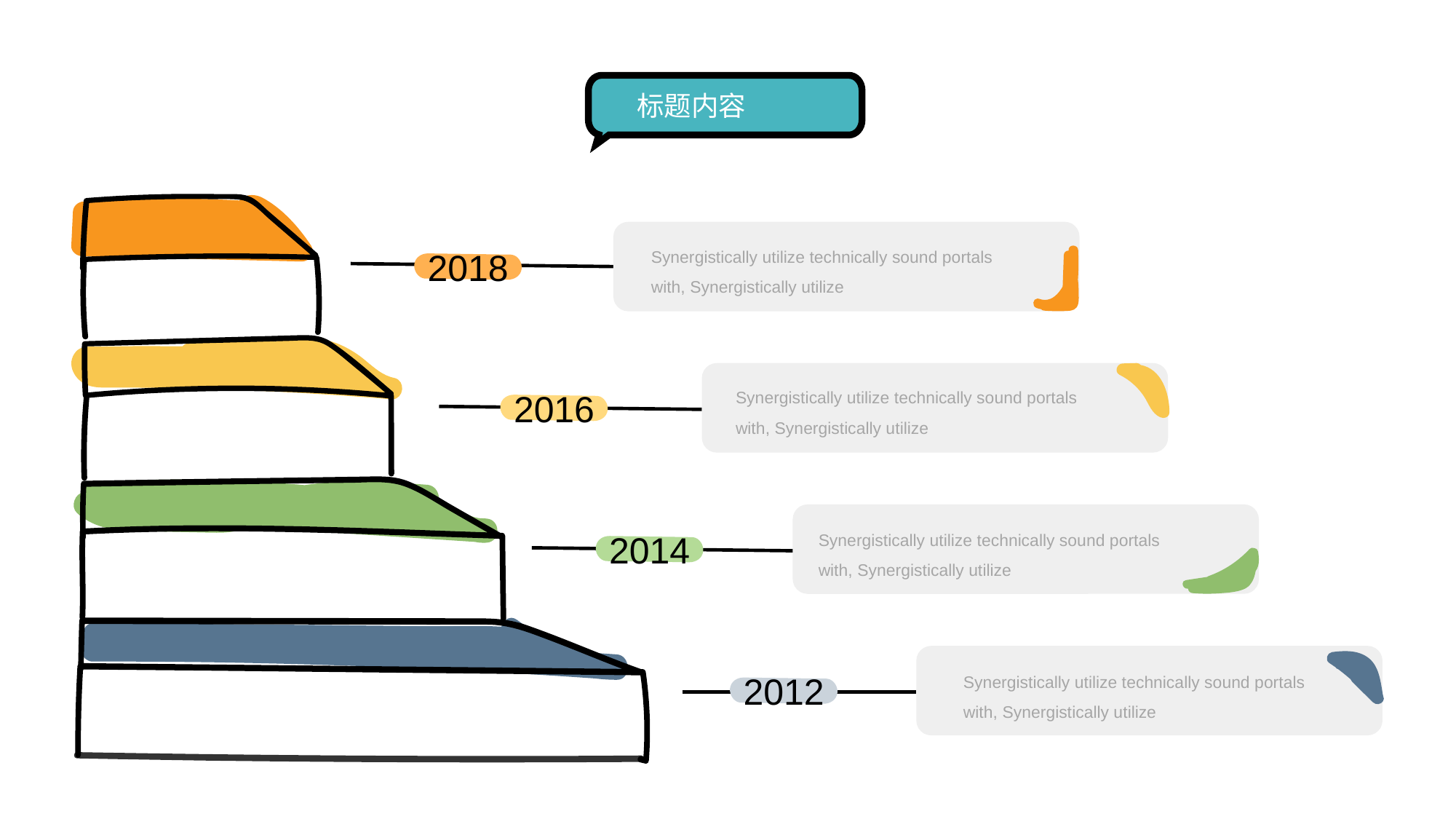

标题内容

Synergistically utilize technically sound portals with, Synergistically utilize
2018

Synergistically utilize technically sound portals with, Synergistically utilize
2016

Synergistically utilize technically sound portals with, Synergistically utilize
2014

Synergistically utilize technically sound portals with, Synergistically utilize
2012